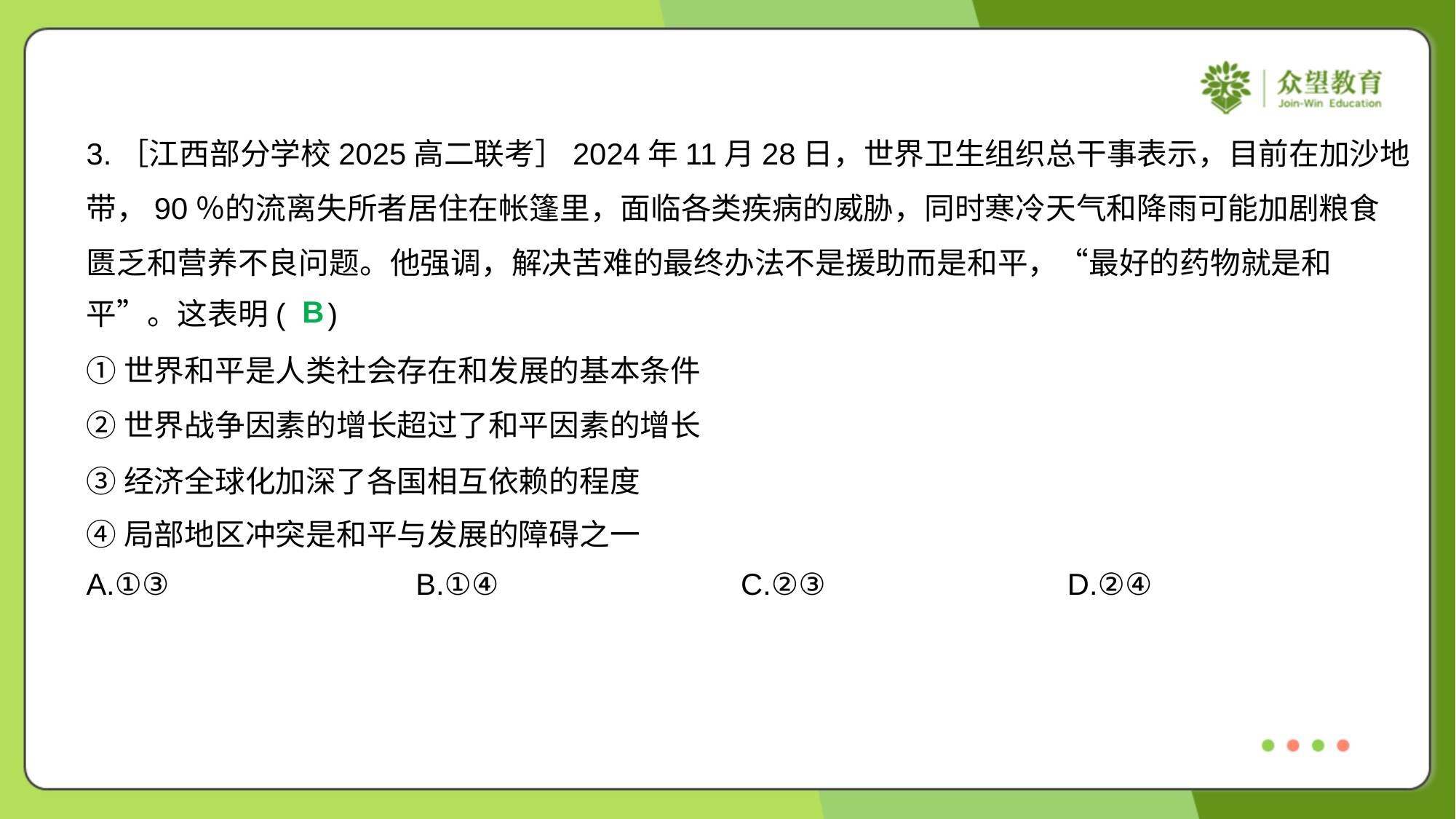

3.［江西部分学校2025高二联考］2024年11月28日，世界卫生组织总干事表示，目前在加沙地
带，90％的流离失所者居住在帐篷里，面临各类疾病的威胁，同时寒冷天气和降雨可能加剧粮食
匮乏和营养不良问题。他强调，解决苦难的最终办法不是援助而是和平，“最好的药物就是和
平”。这表明(     )
B
①世界和平是人类社会存在和发展的基本条件
②世界战争因素的增长超过了和平因素的增长
③经济全球化加深了各国相互依赖的程度
④局部地区冲突是和平与发展的障碍之一
A.①③	B.①④	C.②③	D.②④